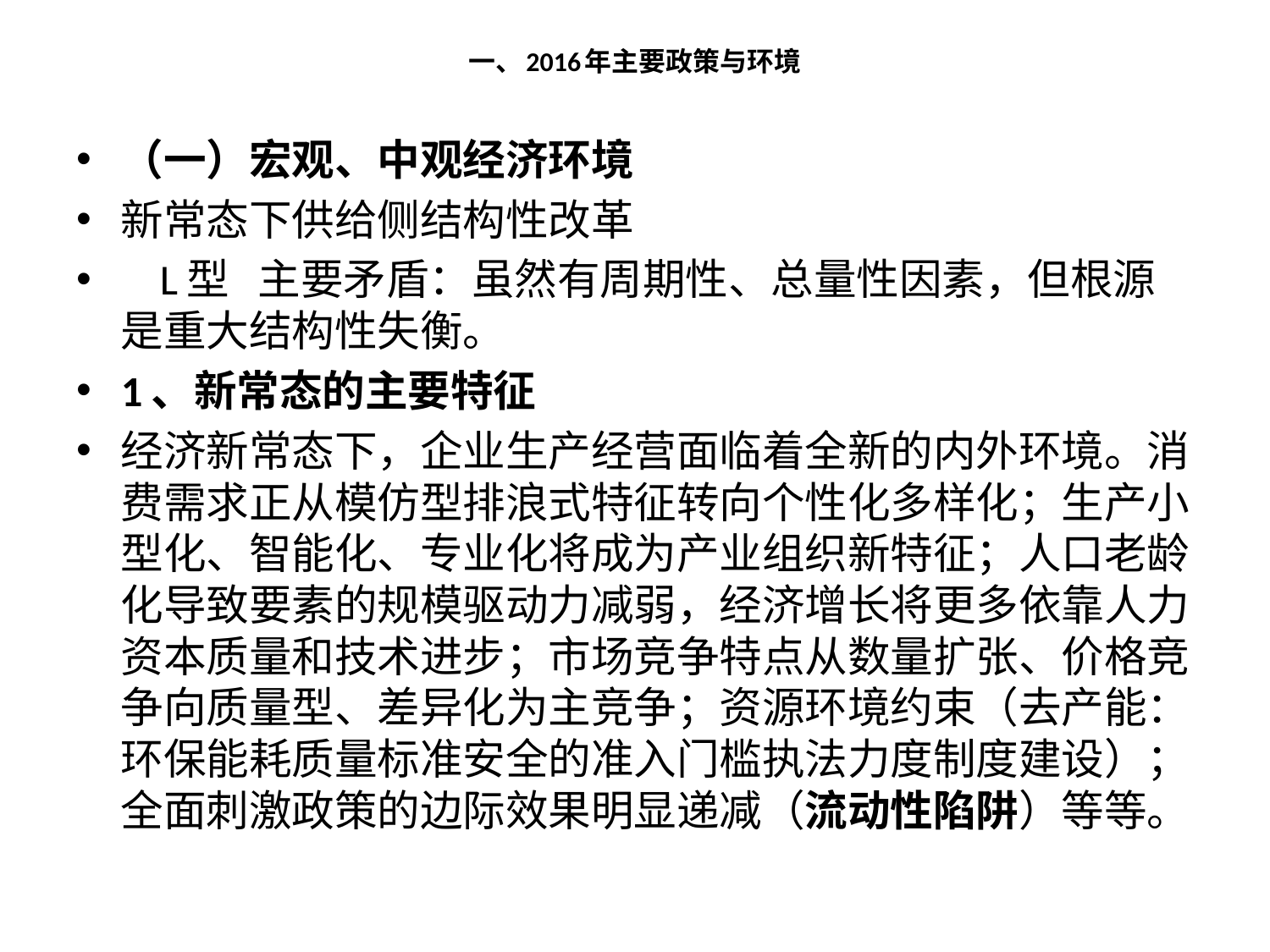

# 一、2016年主要政策与环境
（一）宏观、中观经济环境
新常态下供给侧结构性改革
    L型   主要矛盾：虽然有周期性、总量性因素，但根源是重大结构性失衡。
1、新常态的主要特征
经济新常态下，企业生产经营面临着全新的内外环境。消费需求正从模仿型排浪式特征转向个性化多样化；生产小型化、智能化、专业化将成为产业组织新特征；人口老龄化导致要素的规模驱动力减弱，经济增长将更多依靠人力资本质量和技术进步；市场竞争特点从数量扩张、价格竞争向质量型、差异化为主竞争；资源环境约束（去产能：环保能耗质量标准安全的准入门槛执法力度制度建设）；全面刺激政策的边际效果明显递减（流动性陷阱）等等。